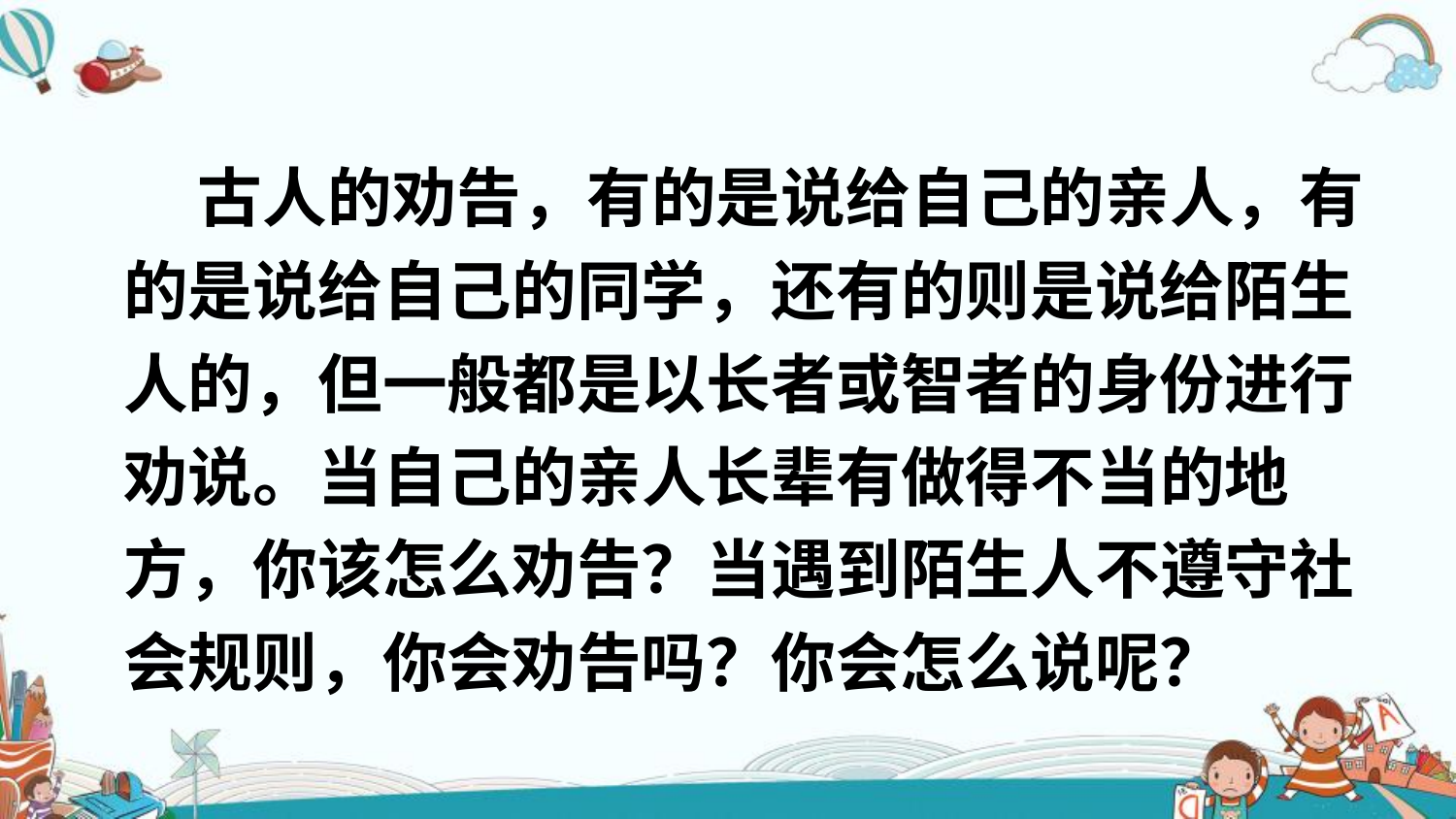

古人的劝告，有的是说给自己的亲人，有的是说给自己的同学，还有的则是说给陌生人的，但一般都是以长者或智者的身份进行劝说。当自己的亲人长辈有做得不当的地方，你该怎么劝告？当遇到陌生人不遵守社会规则，你会劝告吗？你会怎么说呢？